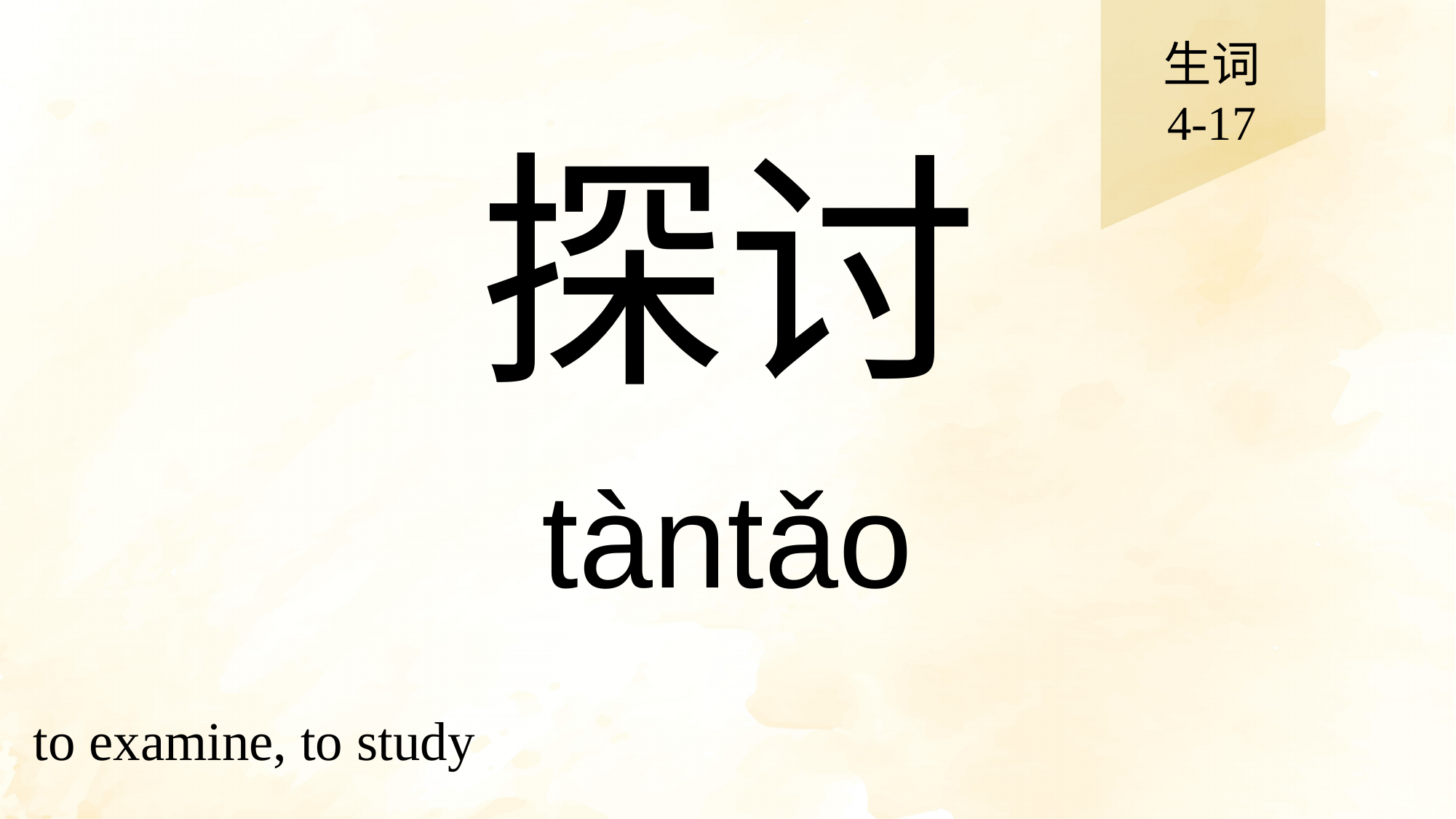

生词
4-17
# 探讨
tàntǎo
to examine, to study